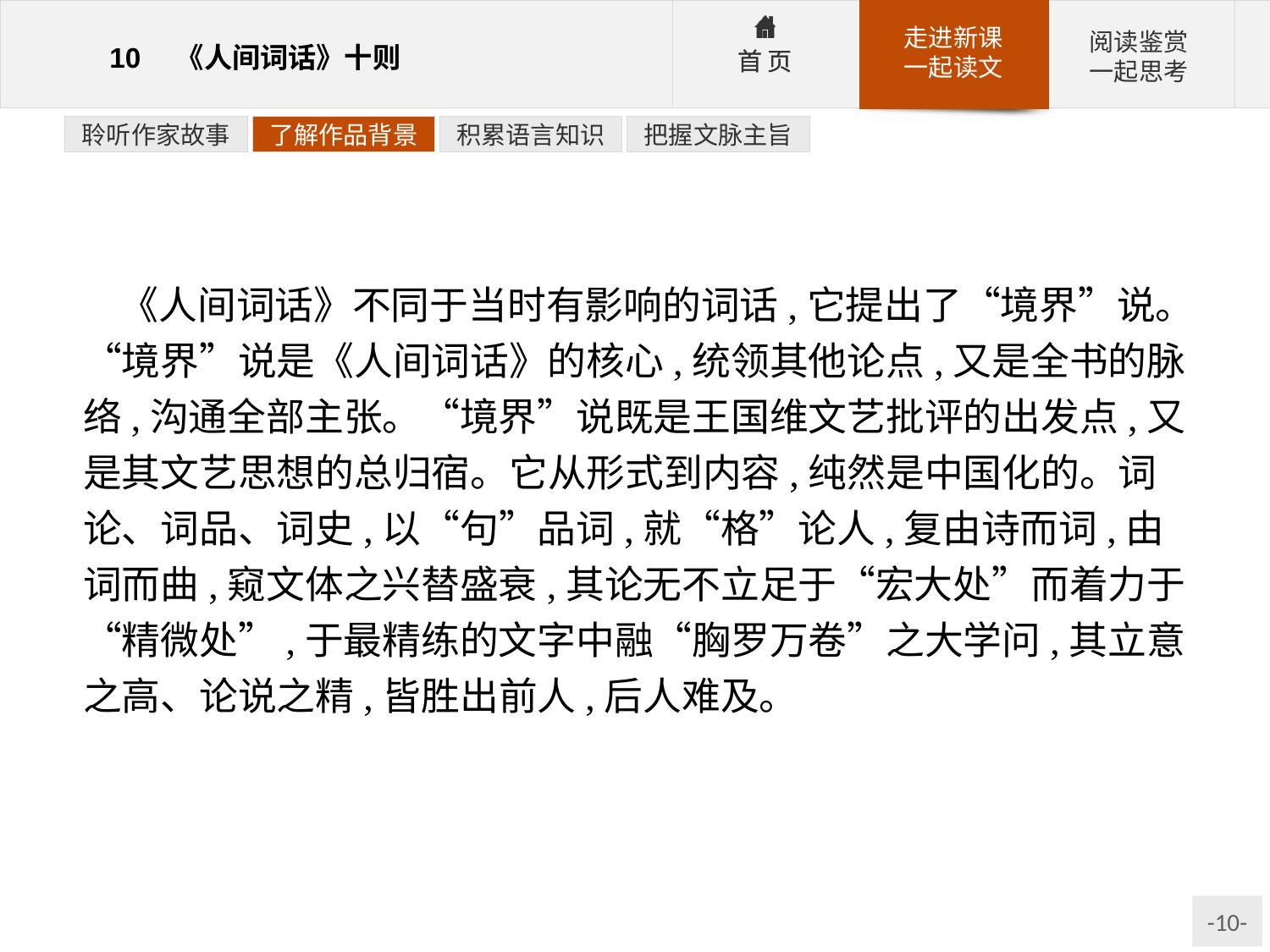

聆听作家故事
了解作品背景
积累语言知识
把握文脉主旨
《人间词话》不同于当时有影响的词话,它提出了“境界”说。“境界”说是《人间词话》的核心,统领其他论点,又是全书的脉络,沟通全部主张。“境界”说既是王国维文艺批评的出发点,又是其文艺思想的总归宿。它从形式到内容,纯然是中国化的。词论、词品、词史,以“句”品词,就“格”论人,复由诗而词,由词而曲,窥文体之兴替盛衰,其论无不立足于“宏大处”而着力于“精微处”,于最精练的文字中融“胸罗万卷”之大学问,其立意之高、论说之精,皆胜出前人,后人难及。